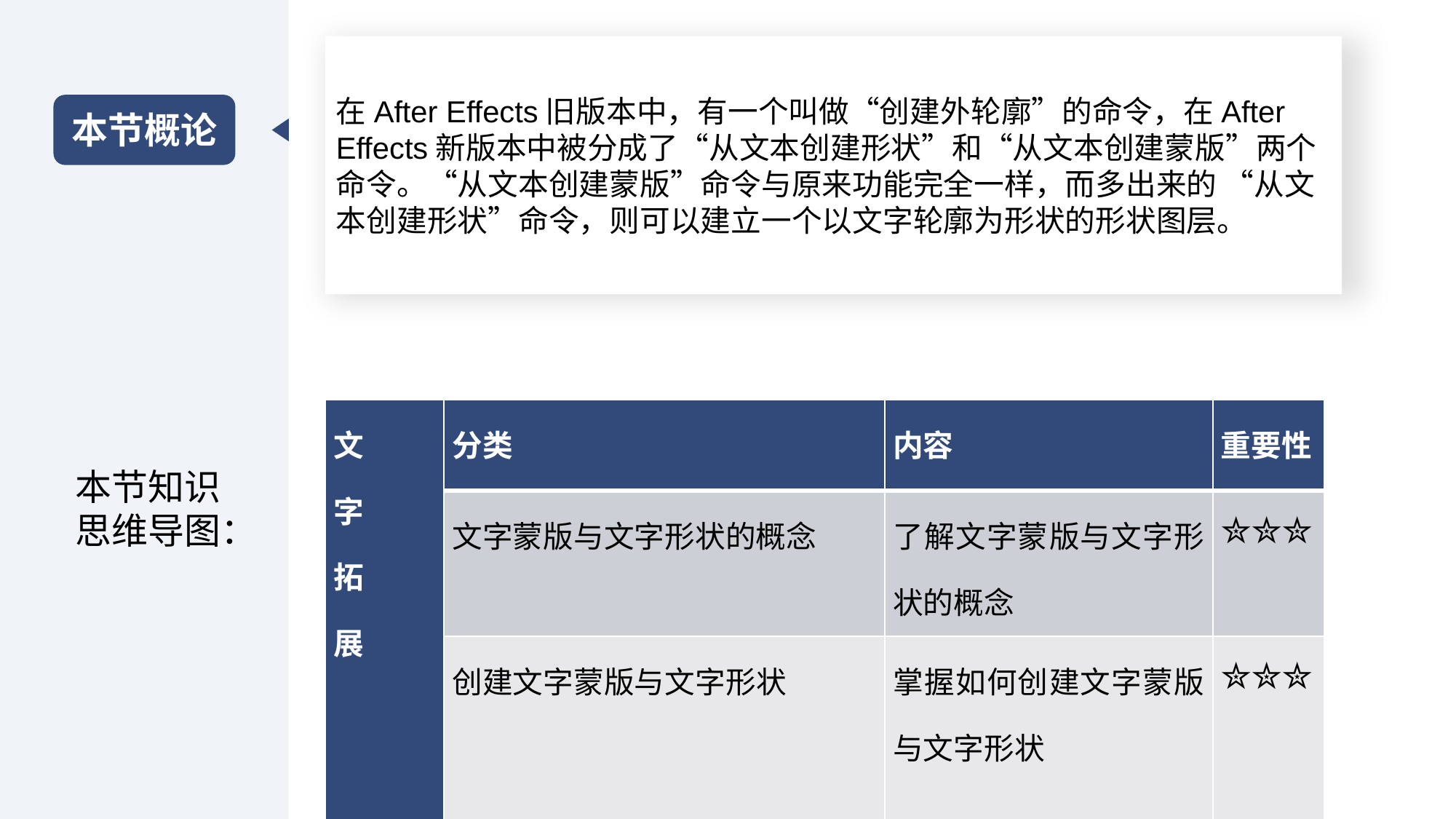

在After Effects旧版本中，有一个叫做“创建外轮廓”的命令，在After Effects新版本中被分成了“从文本创建形状”和“从文本创建蒙版”两个命令。“从文本创建蒙版”命令与原来功能完全一样，而多出来的 “从文本创建形状”命令，则可以建立一个以文字轮廓为形状的形状图层。

本节概论

| 文 字 拓 展 | 分类 | 内容 | 重要性 |
| --- | --- | --- | --- |
|  | 文字蒙版与文字形状的概念 | 了解文字蒙版与文字形状的概念 | ✮✮✮ |
|  | 创建文字蒙版与文字形状 | 掌握如何创建文字蒙版与文字形状 | ✮✮✮ |
本节知识思维导图：